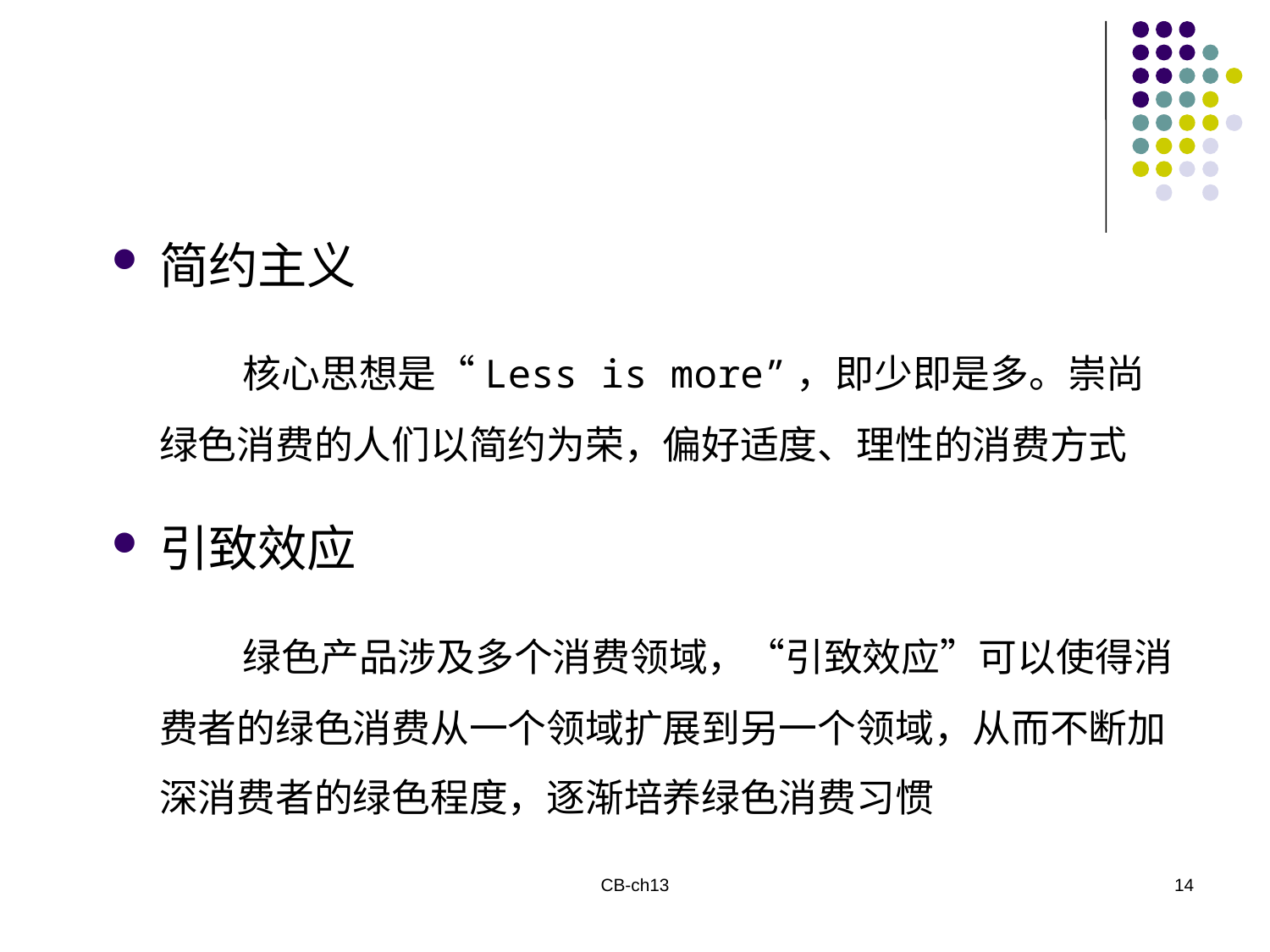

简约主义
       核心思想是“Less is more”，即少即是多。崇尚绿色消费的人们以简约为荣，偏好适度、理性的消费方式
引致效应
       绿色产品涉及多个消费领域，“引致效应”可以使得消费者的绿色消费从一个领域扩展到另一个领域，从而不断加深消费者的绿色程度，逐渐培养绿色消费习惯
CB-ch13
14